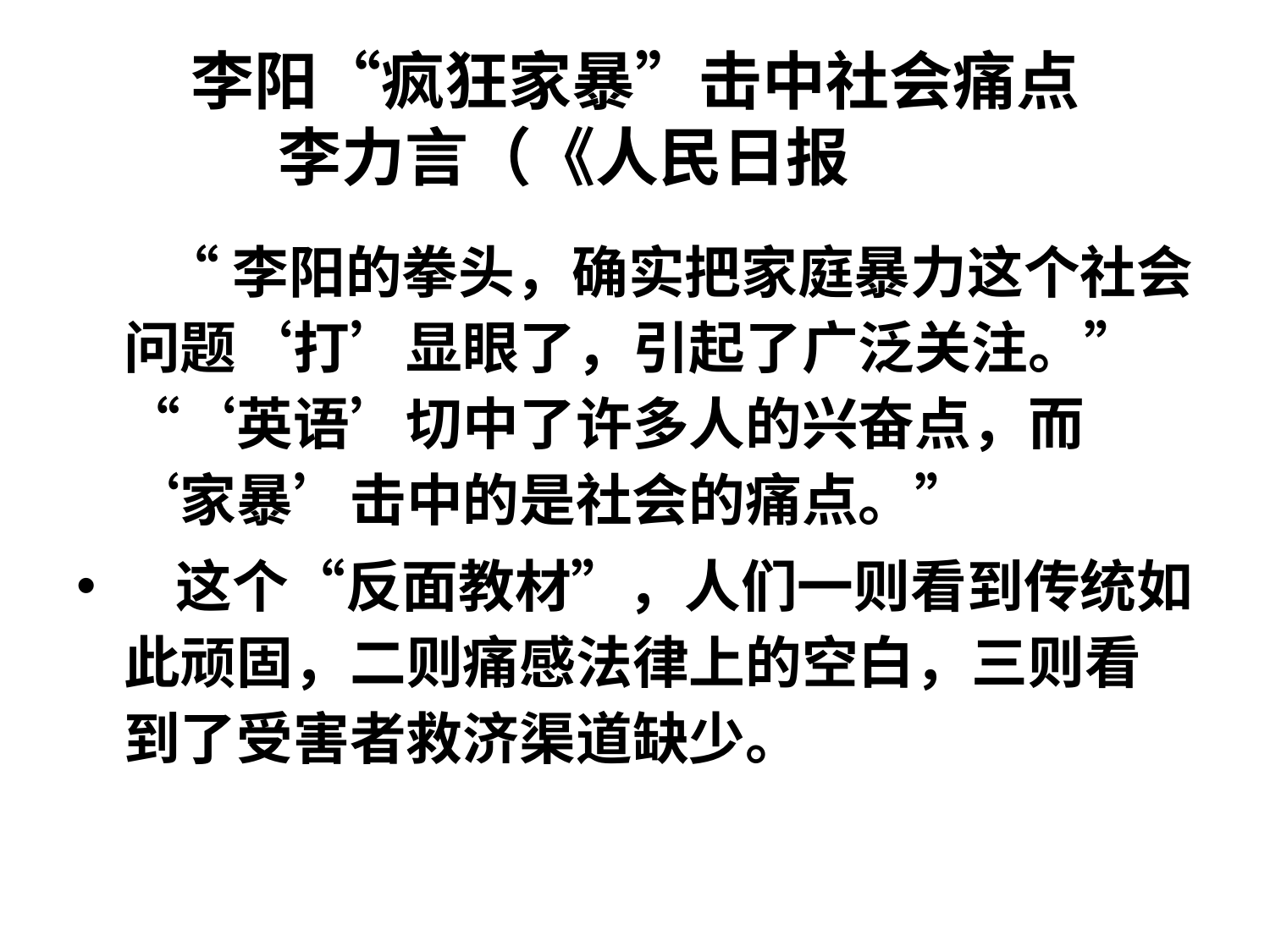

# 李阳“疯狂家暴”击中社会痛点 李力言（《人民日报》 ）
   “李阳的拳头，确实把家庭暴力这个社会问题‘打’显眼了，引起了广泛关注。” “‘英语’切中了许多人的兴奋点，而‘家暴’击中的是社会的痛点。”
   这个“反面教材”，人们一则看到传统如此顽固，二则痛感法律上的空白，三则看到了受害者救济渠道缺少。